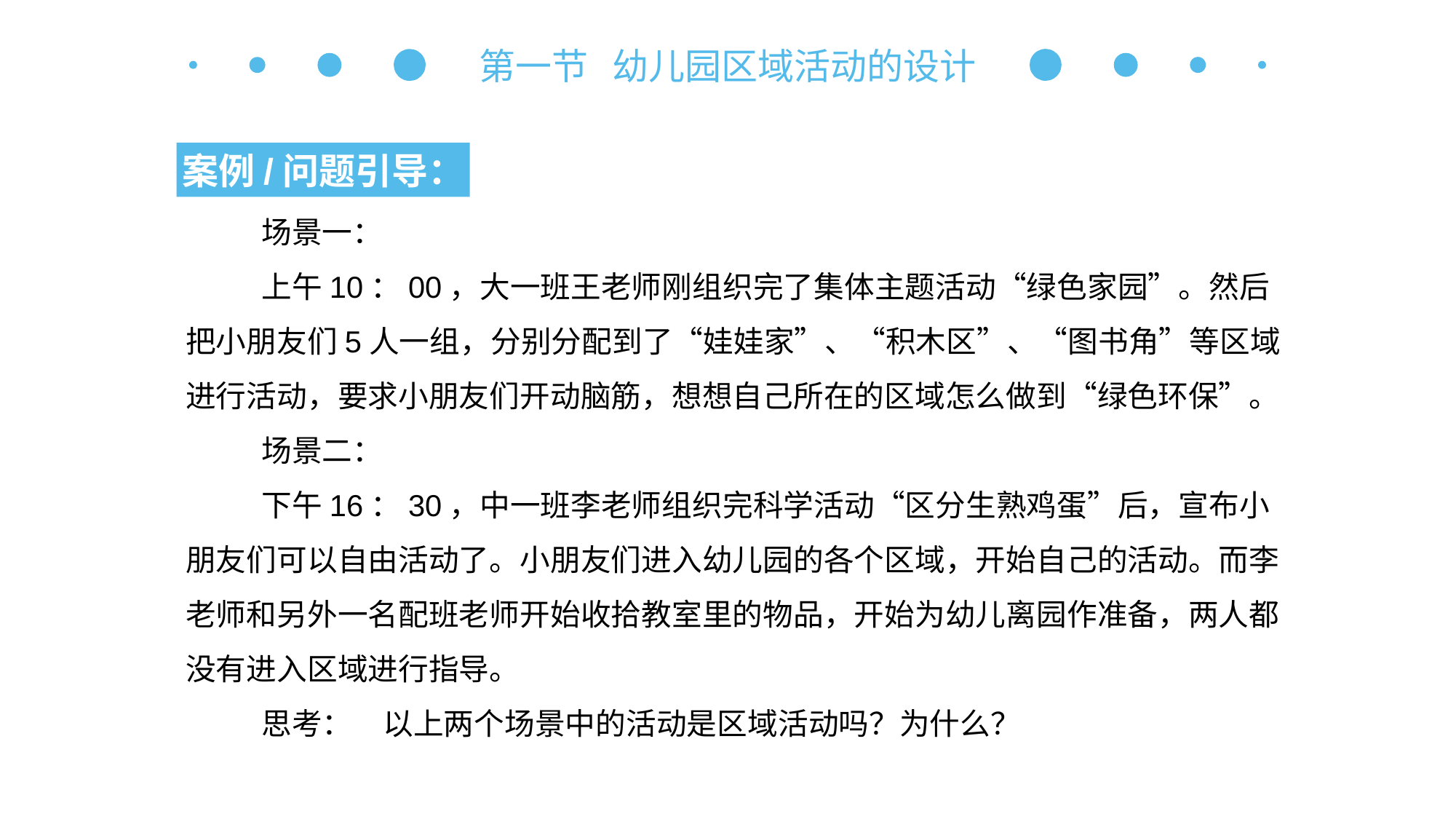

第一节   幼儿园区域活动的设计

案例/问题引导：
场景一：
上午10：00，大一班王老师刚组织完了集体主题活动“绿色家园”。然后把小朋友们5人一组，分别分配到了“娃娃家”、“积木区”、“图书角”等区域进行活动，要求小朋友们开动脑筋，想想自己所在的区域怎么做到“绿色环保”。
场景二：
下午16：30，中一班李老师组织完科学活动“区分生熟鸡蛋”后，宣布小朋友们可以自由活动了。小朋友们进入幼儿园的各个区域，开始自己的活动。而李老师和另外一名配班老师开始收拾教室里的物品，开始为幼儿离园作准备，两人都没有进入区域进行指导。
思考：　以上两个场景中的活动是区域活动吗？为什么？